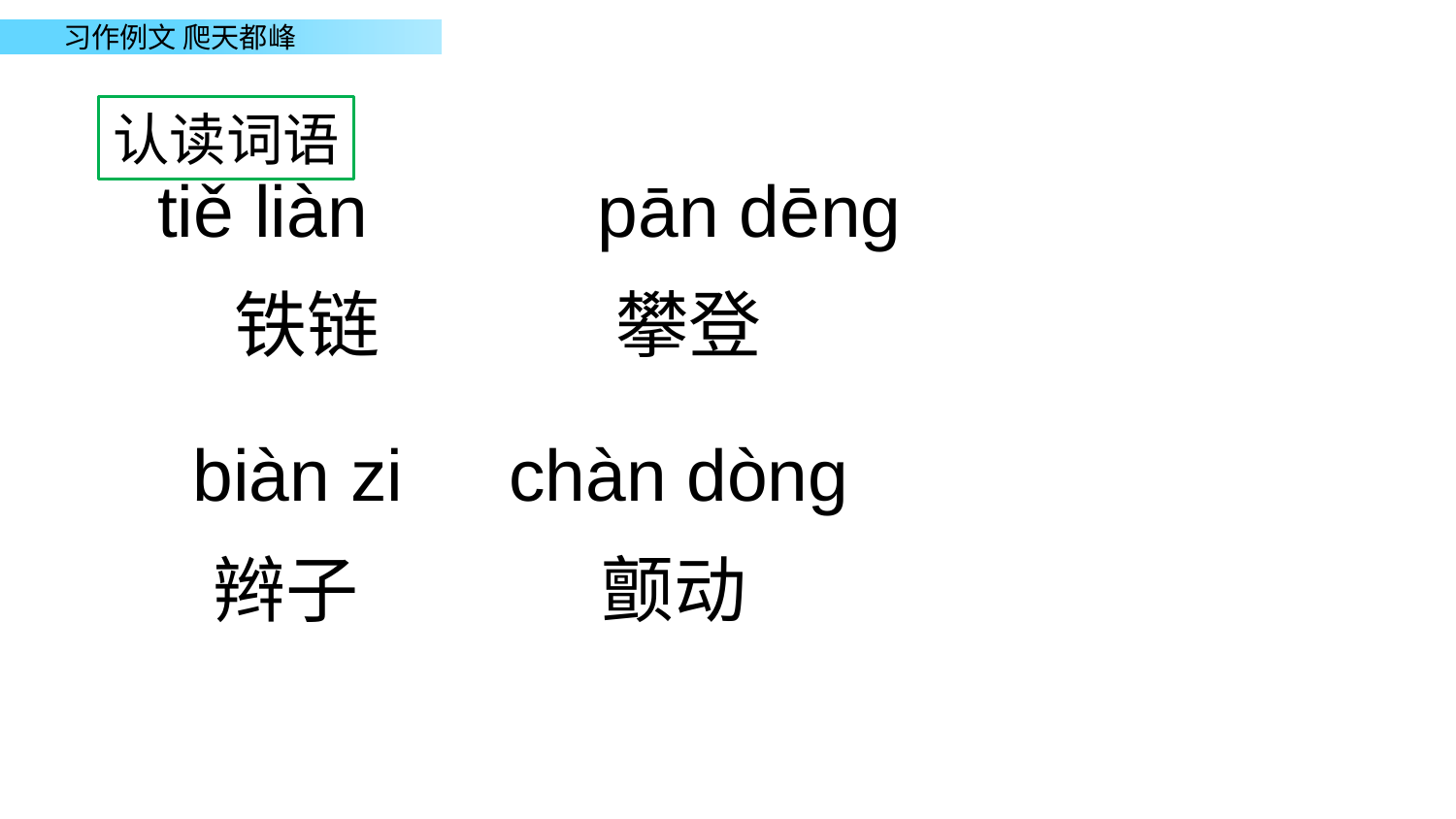

认读词语
tiě liàn
pān dēnɡ
攀登
铁链
biàn zi
chàn dònɡ
辫子
颤动